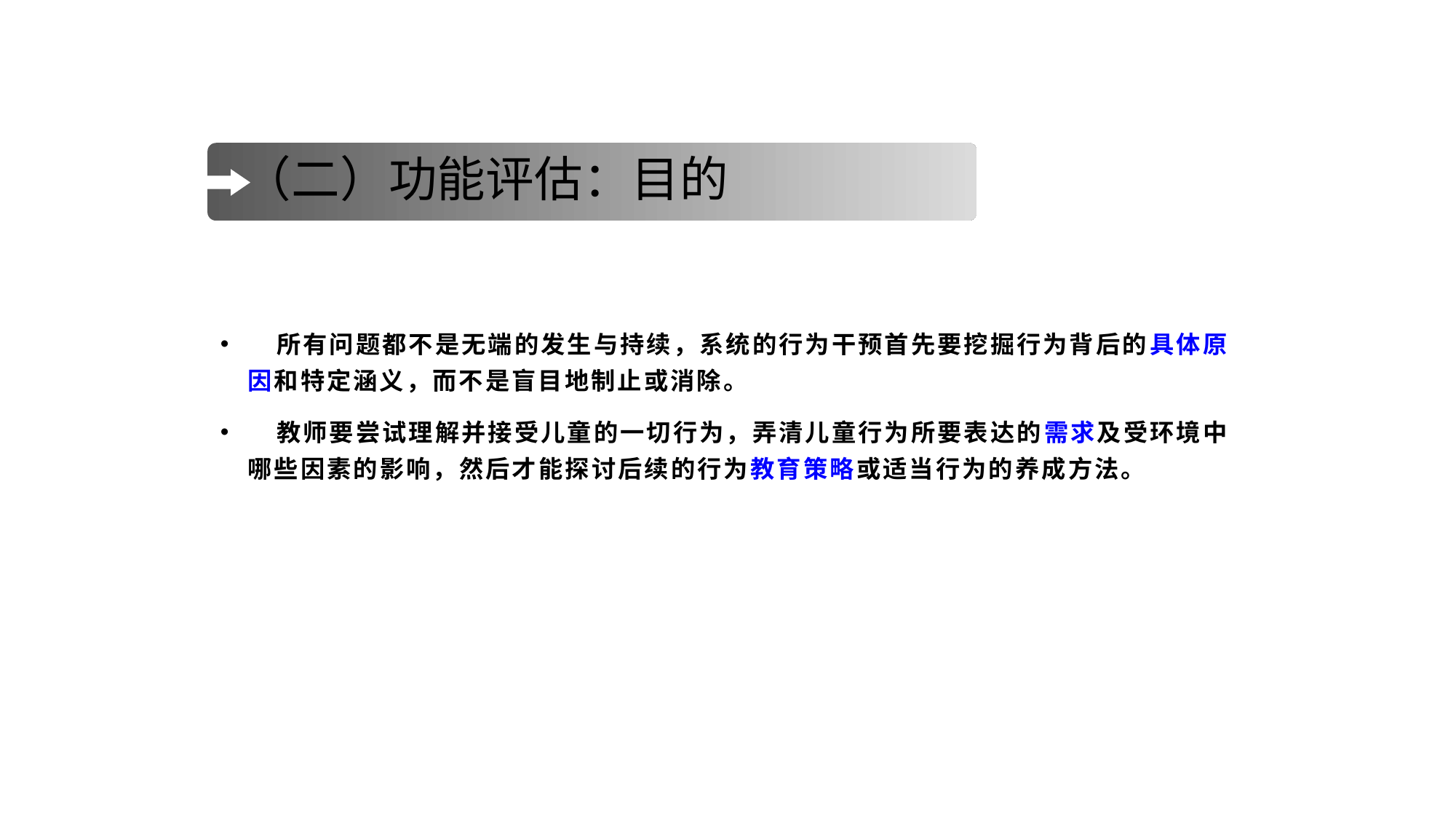

（二）功能评估：目的

   所有问题都不是无端的发生与持续，系统的行为干预首先要挖掘行为背后的具体原因和特定涵义，而不是盲目地制止或消除。
   教师要尝试理解并接受儿童的一切行为，弄清儿童行为所要表达的需求及受环境中哪些因素的影响，然后才能探讨后续的行为教育策略或适当行为的养成方法。